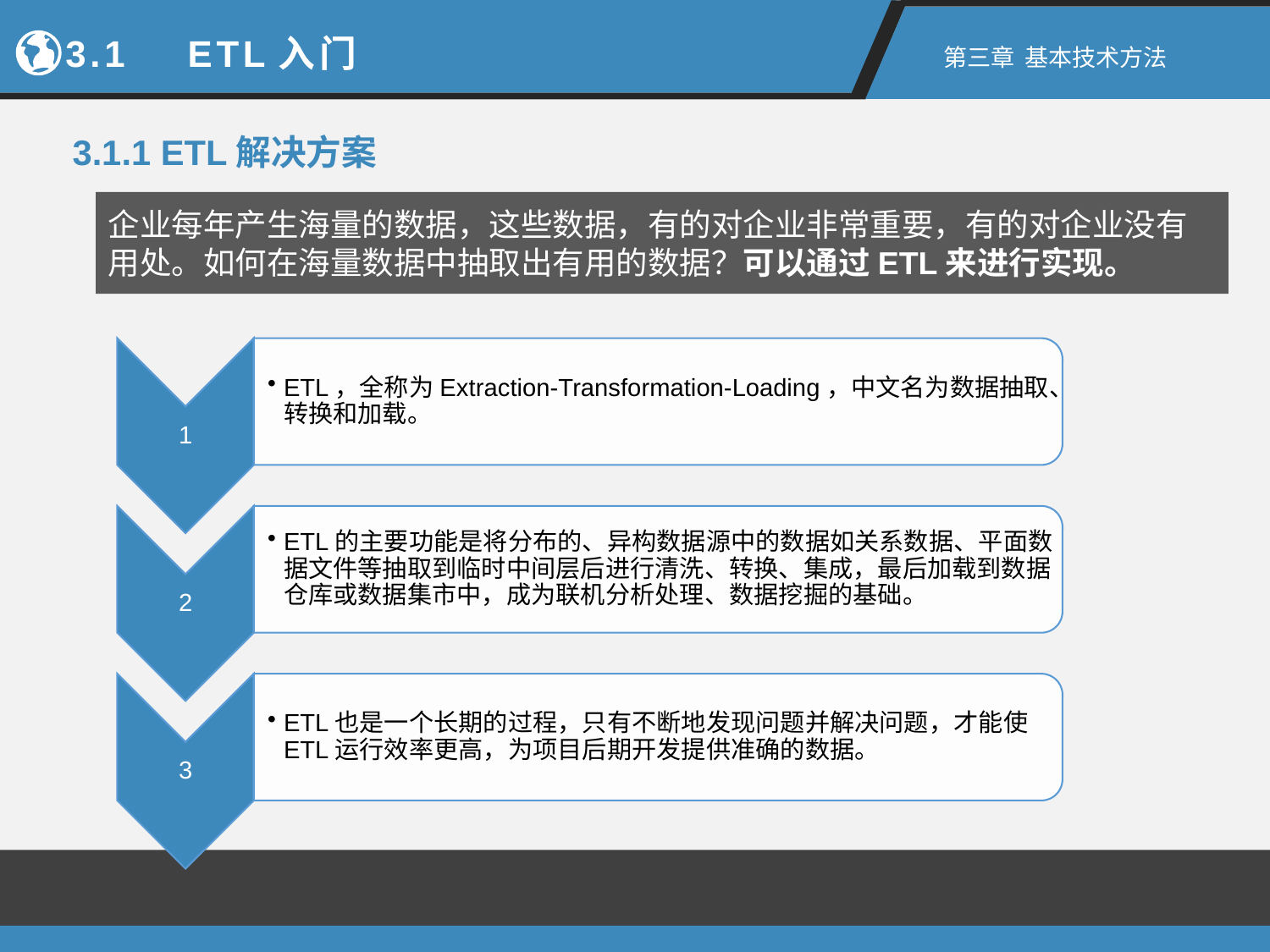

3.1　ETL入门

第三章  基本技术方法

3.1.1 ETL解决方案
企业每年产生海量的数据，这些数据，有的对企业非常重要，有的对企业没有用处。如何在海量数据中抽取出有用的数据？可以通过ETL来进行实现。
1
ETL，全称为Extraction-Transformation-Loading，中文名为数据抽取、转换和加载。
2
ETL的主要功能是将分布的、异构数据源中的数据如关系数据、平面数据文件等抽取到临时中间层后进行清洗、转换、集成，最后加载到数据仓库或数据集市中，成为联机分析处理、数据挖掘的基础。
3
ETL也是一个长期的过程，只有不断地发现问题并解决问题，才能使ETL运行效率更高，为项目后期开发提供准确的数据。